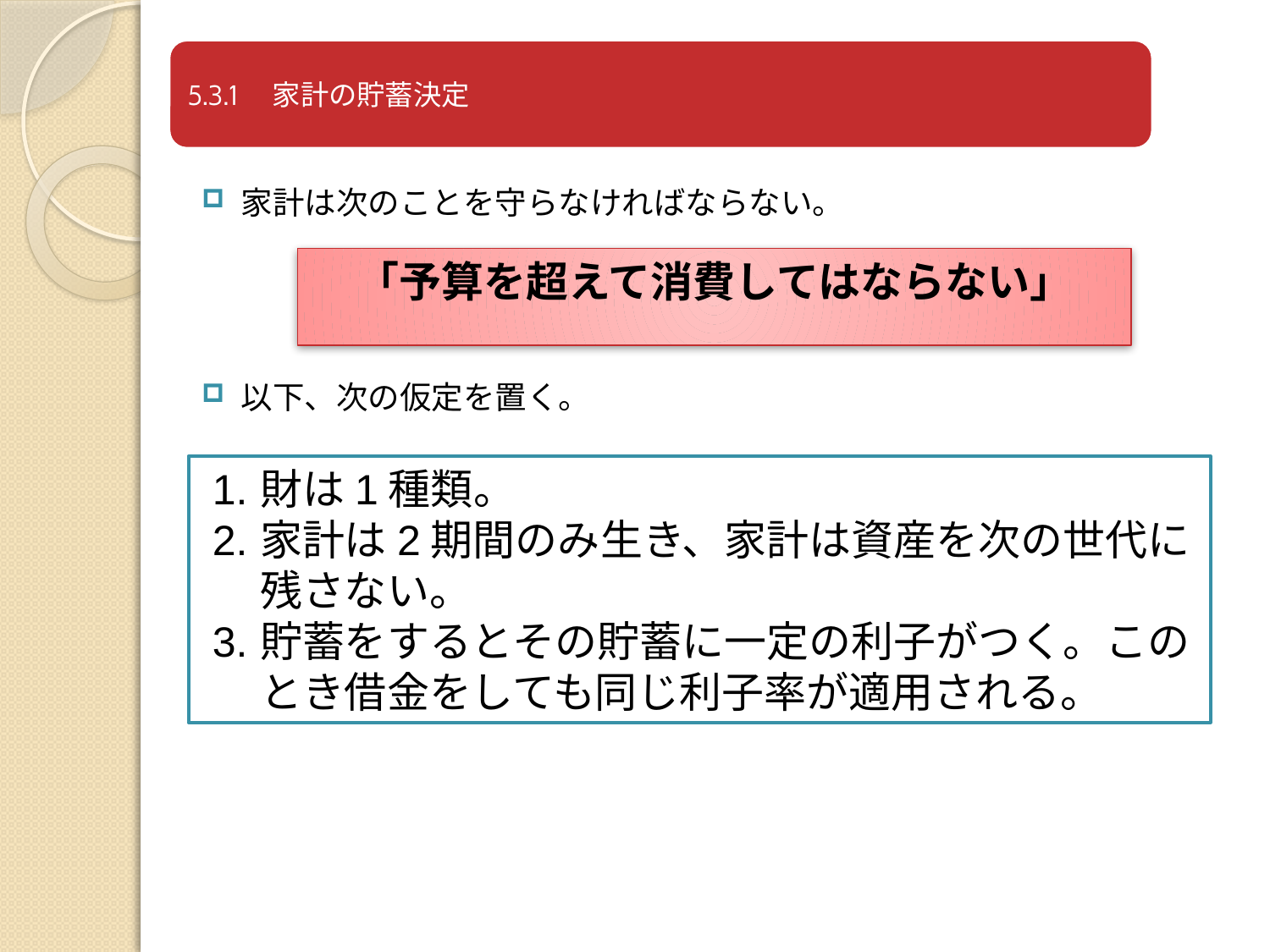

5.3.1　家計の貯蓄決定
家計は次のことを守らなければならない。

以下、次の仮定を置く。

「予算を超えて消費してはならない」

財は1種類。
家計は2期間のみ生き、家計は資産を次の世代に残さない。
貯蓄をするとその貯蓄に一定の利子がつく。このとき借金をしても同じ利子率が適用される。